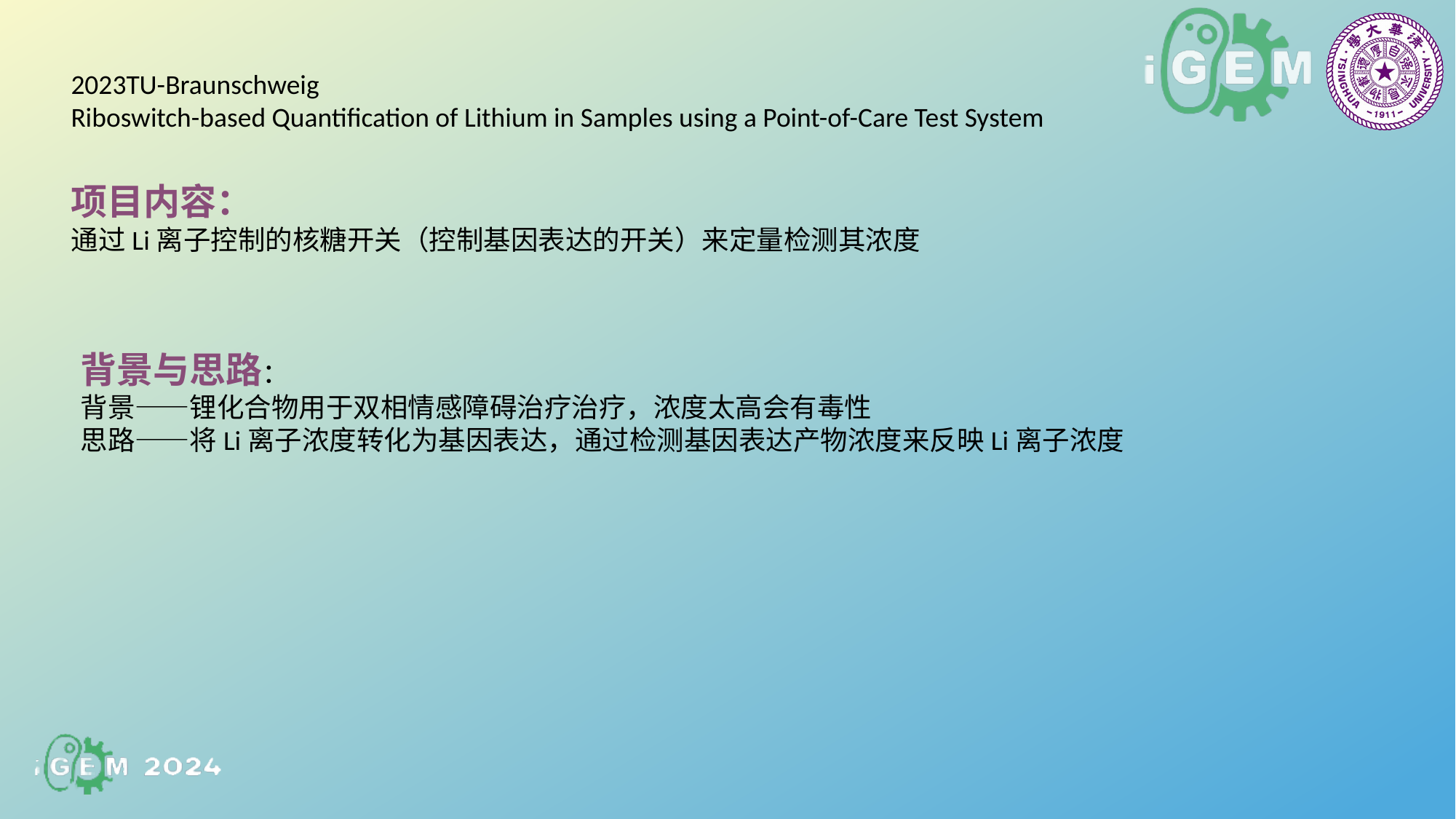

2023TU-Braunschweig
Riboswitch-based Quantification of Lithium in Samples using a Point-of-Care Test System
项目内容：
通过Li离子控制的核糖开关（控制基因表达的开关）来定量检测其浓度
背景与思路：
背景——锂化合物用于双相情感障碍治疗治疗，浓度太高会有毒性
思路——将Li离子浓度转化为基因表达，通过检测基因表达产物浓度来反映Li离子浓度
8